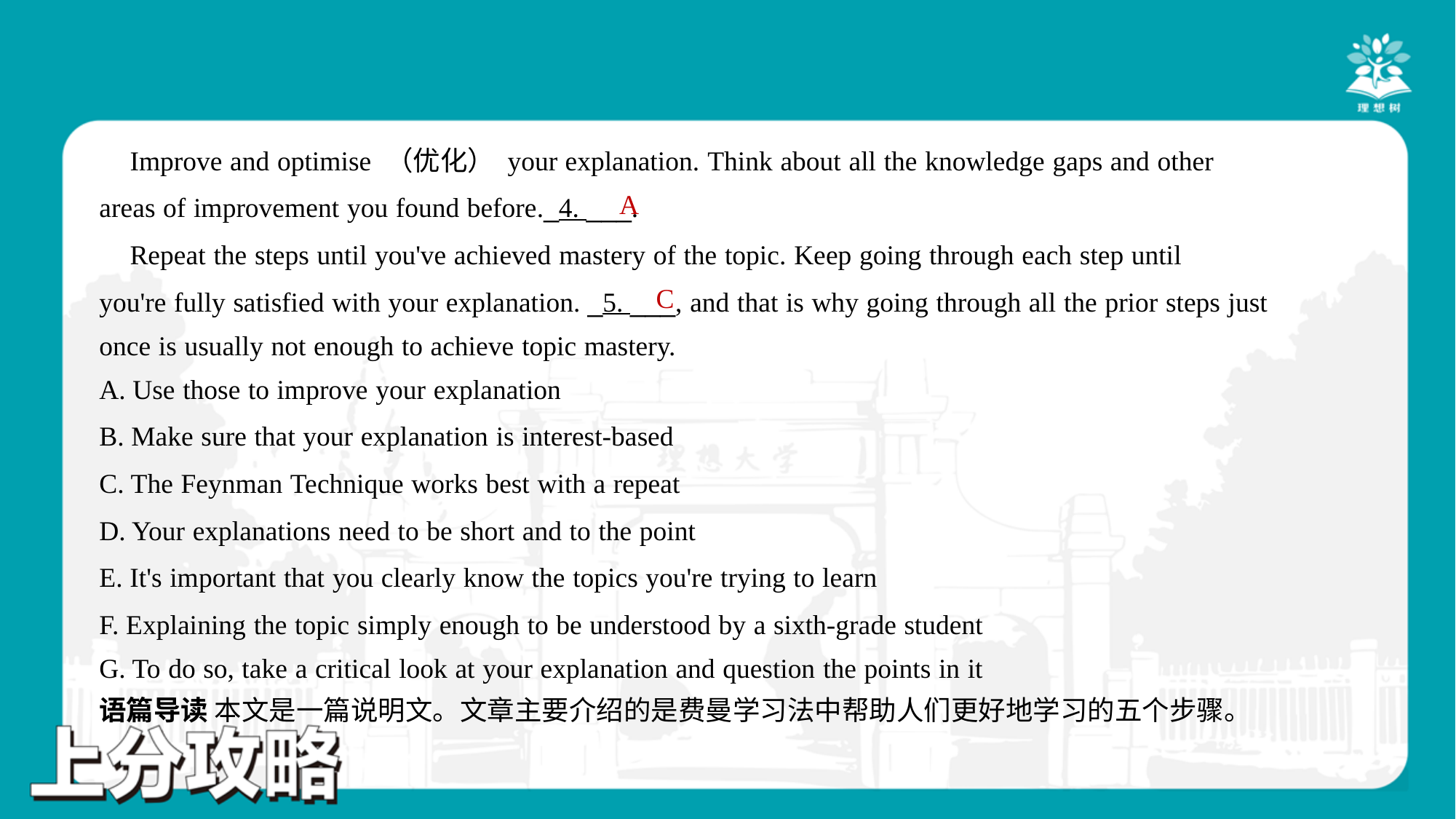

Improve and optimise （优化） your explanation. Think about all the knowledge gaps and other
areas of improvement you found before._4. ___.
    Repeat the steps until you've achieved mastery of the topic. Keep going through each step until
you're fully satisfied with your explanation. _5. ___, and that is why going through all the prior steps just
once is usually not enough to achieve topic mastery.#7
A
C
A. Use those to improve your explanation
B. Make sure that your explanation is interest-based
C. The Feynman Technique works best with a repeat
D. Your explanations need to be short and to the point
E. It's important that you clearly know the topics you're trying to learn
F. Explaining the topic simply enough to be understood by a sixth-grade student
G. To do so, take a critical look at your explanation and question the points in it#7
语篇导读 本文是一篇说明文。文章主要介绍的是费曼学习法中帮助人们更好地学习的五个步骤。